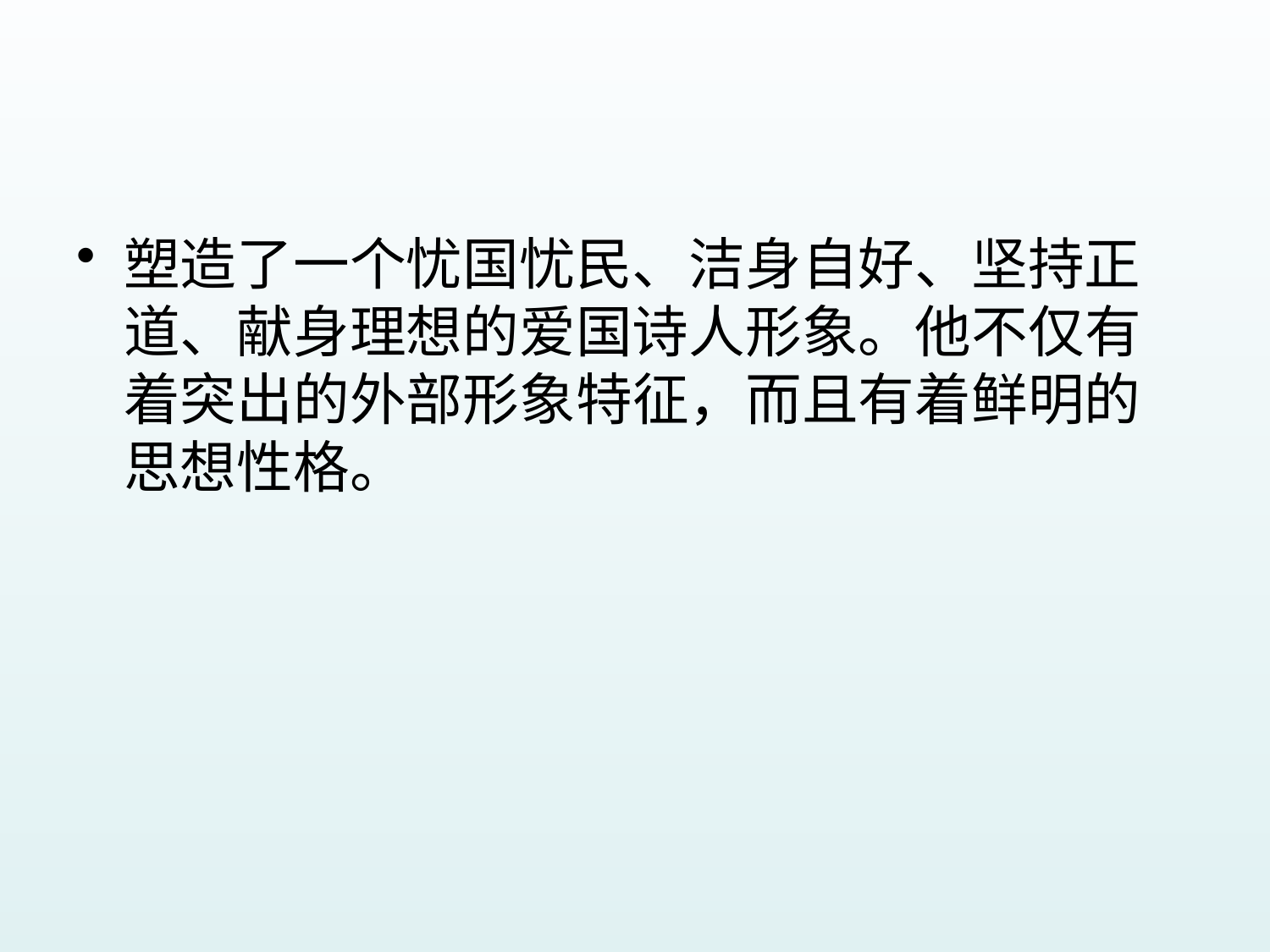

#
塑造了一个忧国忧民、洁身自好、坚持正道、献身理想的爱国诗人形象。他不仅有着突出的外部形象特征，而且有着鲜明的思想性格。